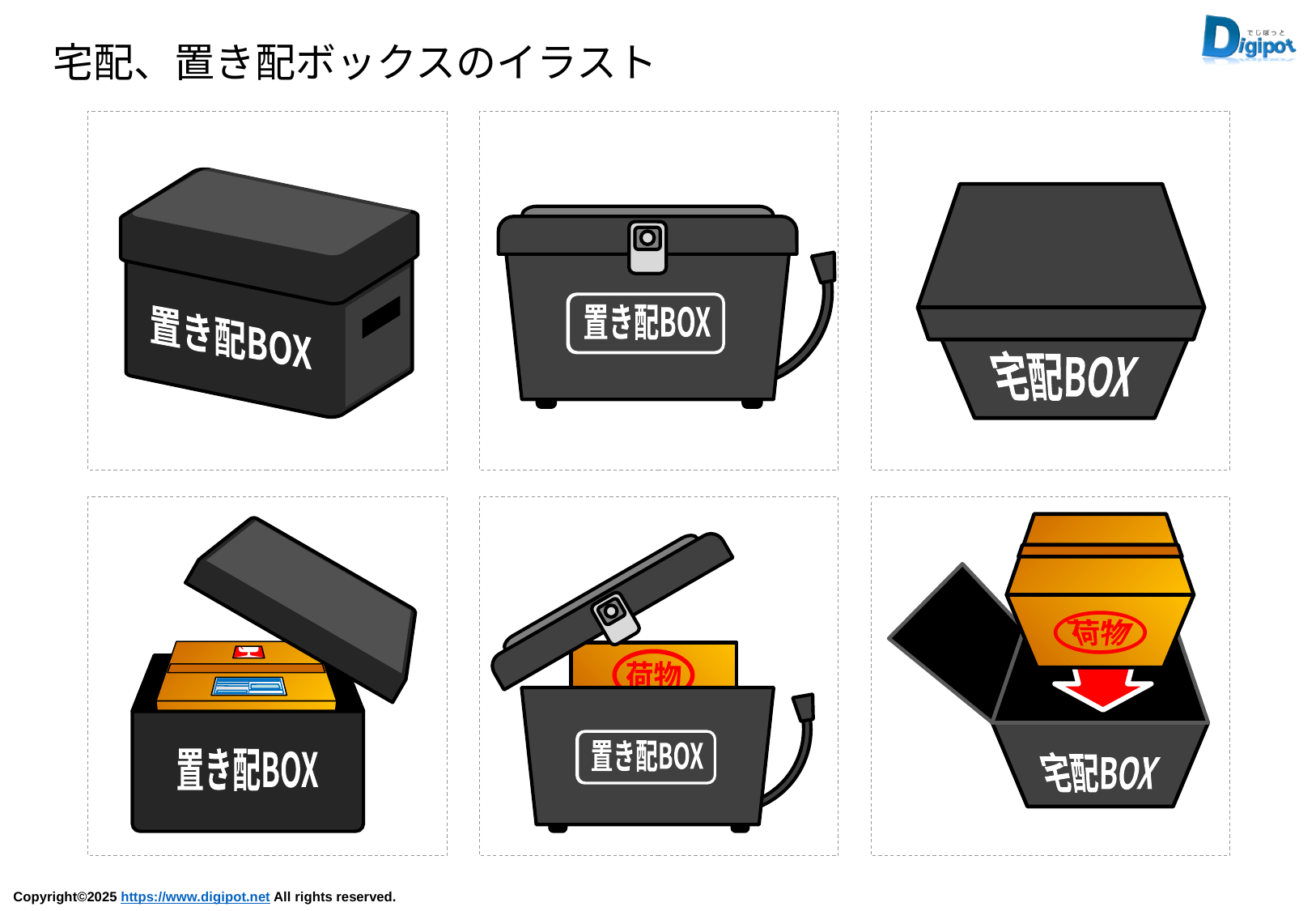

宅配、置き配ボックスのイラスト

置き配BOX

宅配BOX

置き配BOX

荷物

宅配BOX

置き配BOX

荷物

置き配BOX